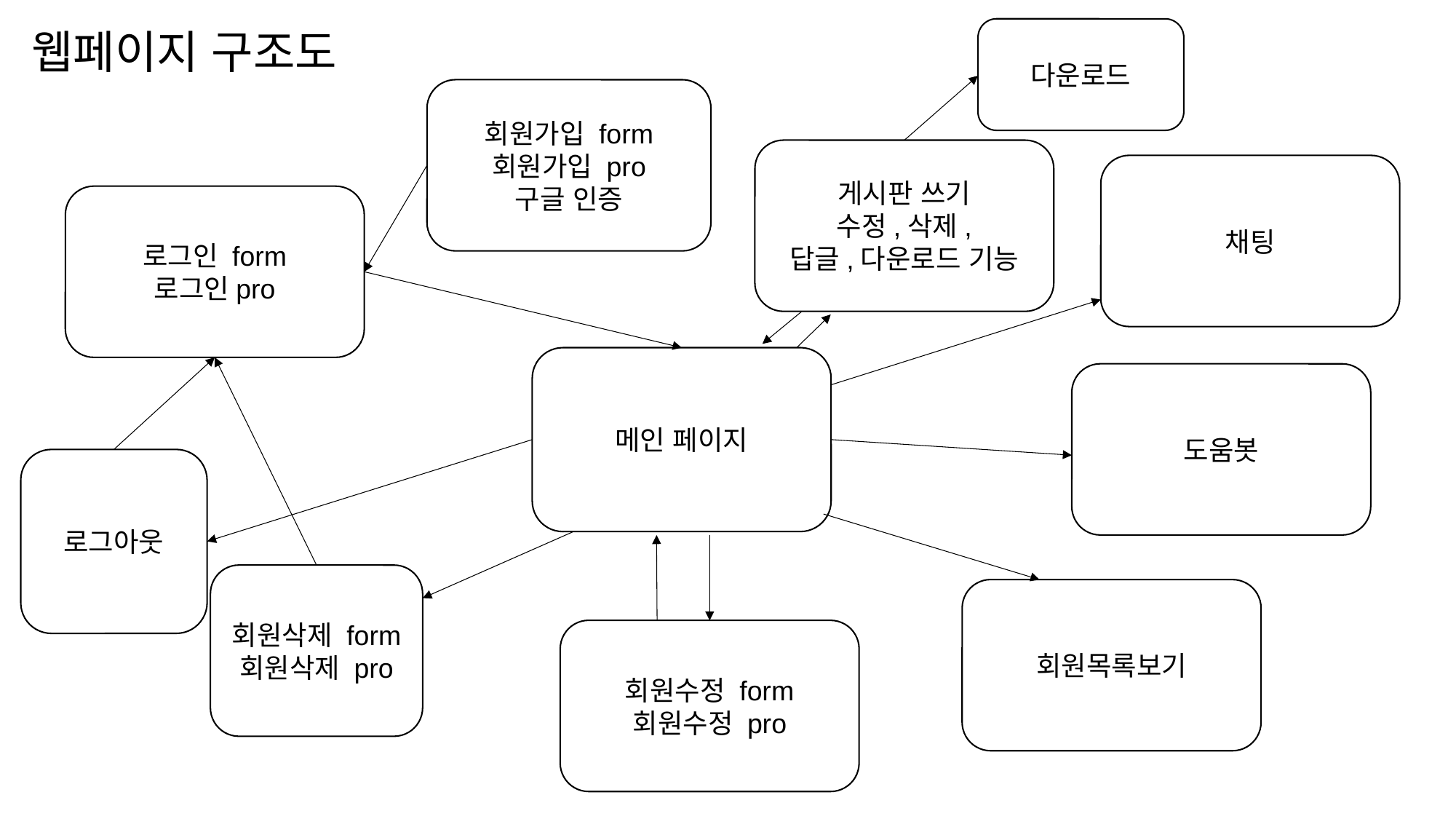

웹페이지 구조도
다운로드
회원가입 form
회원가입 pro
구글 인증
게시판 쓰기
수정,삭제,
답글,다운로드 기능
채팅
로그인 form
로그인pro
메인 페이지
도움봇
로그아웃
회원삭제 form
회원삭제 pro
회원목록보기
회원수정 form
회원수정 pro